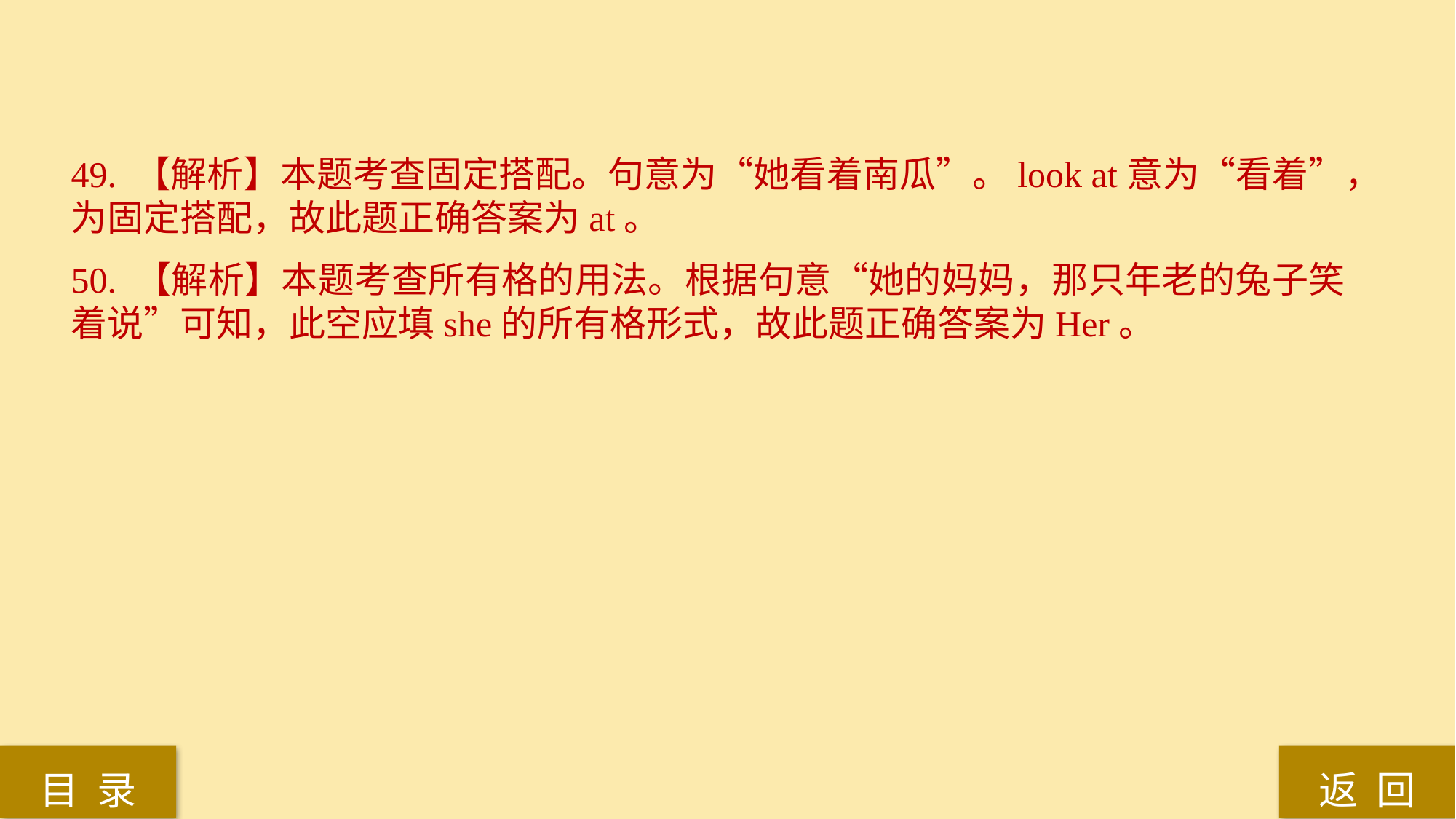

49. 【解析】本题考查固定搭配。句意为“她看着南瓜”。look at意为“看着”，为固定搭配，故此题正确答案为at。
50. 【解析】本题考查所有格的用法。根据句意“她的妈妈，那只年老的兔子笑着说”可知，此空应填she的所有格形式，故此题正确答案为Her。
返  回